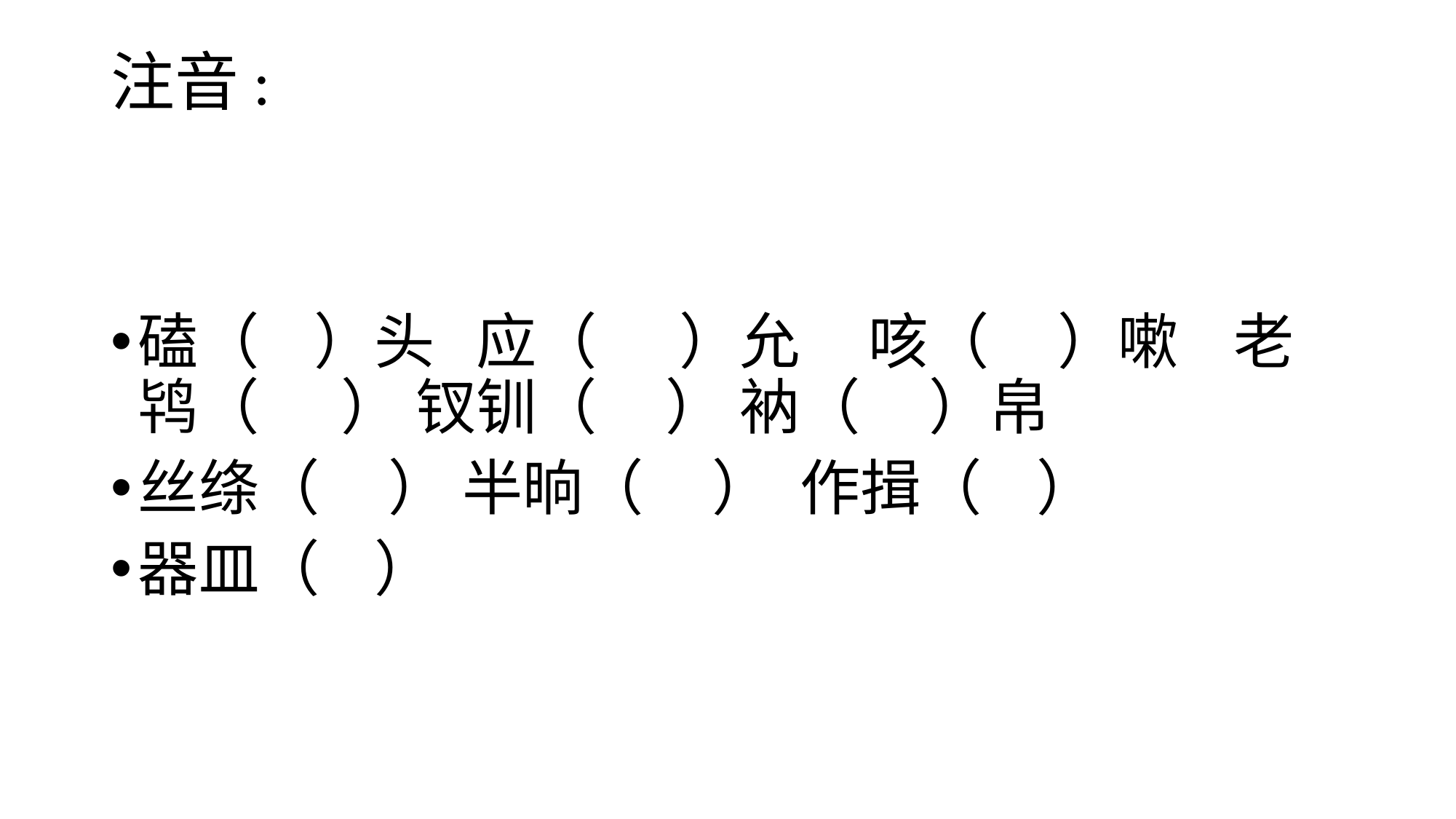

# 注音:

磕（    ）头   应（      ）允     咳（     ）嗽    老鸨（      ） 钗钏（     ） 衲（     ）帛
丝绦（     ） 半晌（     ）  作揖（    ）
器皿（    ）